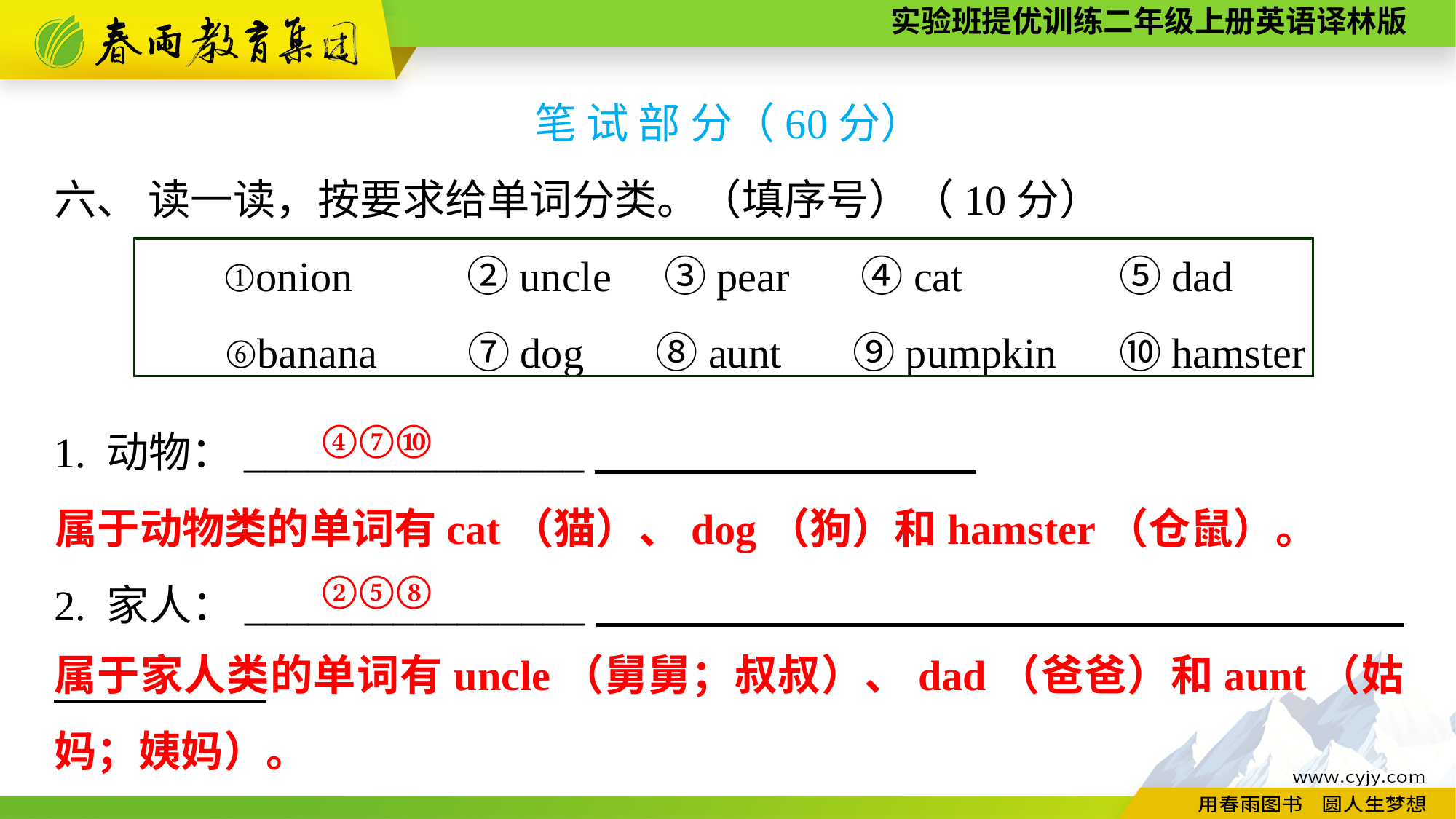

笔 试 部 分（60分）
六、 读一读，按要求给单词分类。（填序号）（10分）
①onion　　  ②uncle　③pear　  ④cat　　 　 ⑤dad
⑥banana　    ⑦dog　  ⑧aunt　  ⑨pumpkin　 ⑩hamster

1. 动物：________________

2. 家人：________________
④⑦⑩
属于动物类的单词有cat（猫）、dog（狗）和hamster（仓鼠）。
②⑤⑧
属于家人类的单词有uncle（舅舅；叔叔）、dad（爸爸）和aunt（姑妈；姨妈）。